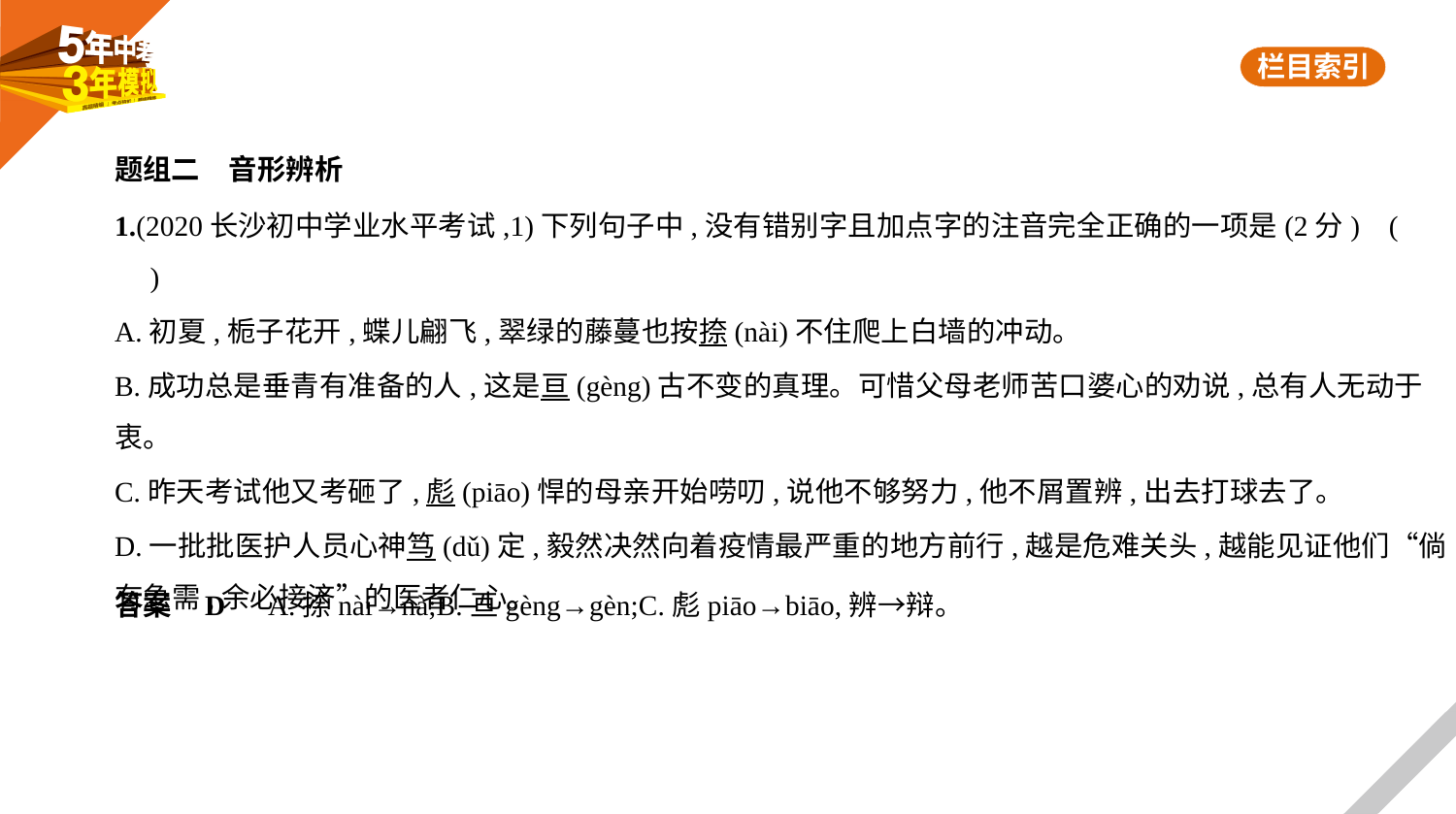

题组二　音形辨析
1.(2020长沙初中学业水平考试,1)下列句子中,没有错别字且加点字的注音完全正确的一项是(2分) (    　)
A.初夏,栀子花开,蝶儿翩飞,翠绿的藤蔓也按捺(nài)不住爬上白墙的冲动。
B.成功总是垂青有准备的人,这是亘(gèng)古不变的真理。可惜父母老师苦口婆心的劝说,总有人无动于
衷。
C.昨天考试他又考砸了,彪(piāo)悍的母亲开始唠叨,说他不够努力,他不屑置辨,出去打球去了。
D.一批批医护人员心神笃(dǔ)定,毅然决然向着疫情最严重的地方前行,越是危难关头,越能见证他们“倘
有急需,余必接济”的医者仁心。
答案    D　A.捺nài→nà;B.亘gèng→gèn;C.彪piāo→biāo,辨→辩。